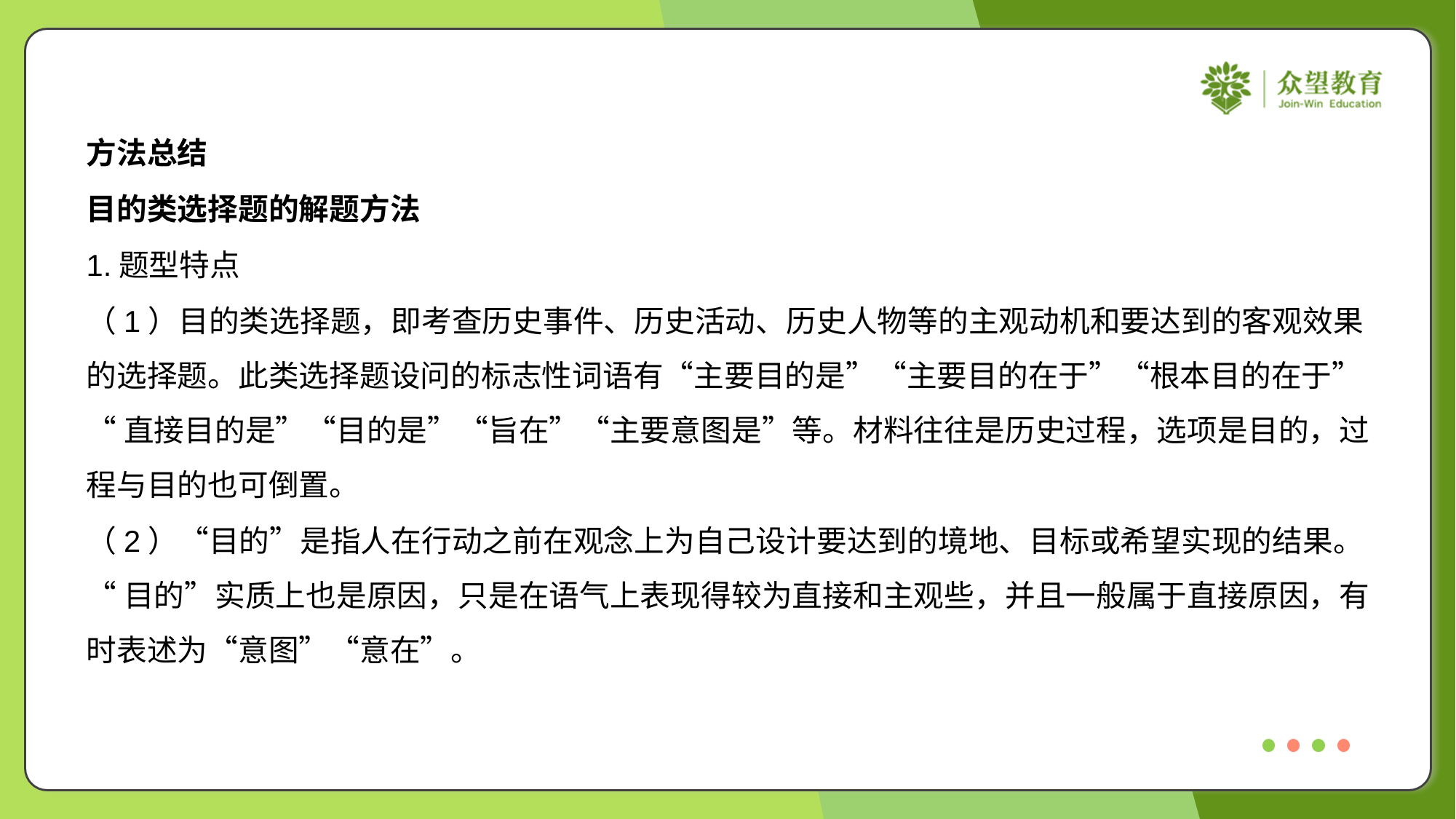

方法总结
目的类选择题的解题方法
1.题型特点
（1）目的类选择题，即考查历史事件、历史活动、历史人物等的主观动机和要达到的客观效果
的选择题。此类选择题设问的标志性词语有“主要目的是”“主要目的在于”“根本目的在于”
“直接目的是”“目的是”“旨在”“主要意图是”等。材料往往是历史过程，选项是目的，过
程与目的也可倒置。
（2）“目的”是指人在行动之前在观念上为自己设计要达到的境地、目标或希望实现的结果。
“目的”实质上也是原因，只是在语气上表现得较为直接和主观些，并且一般属于直接原因，有
时表述为“意图”“意在”。